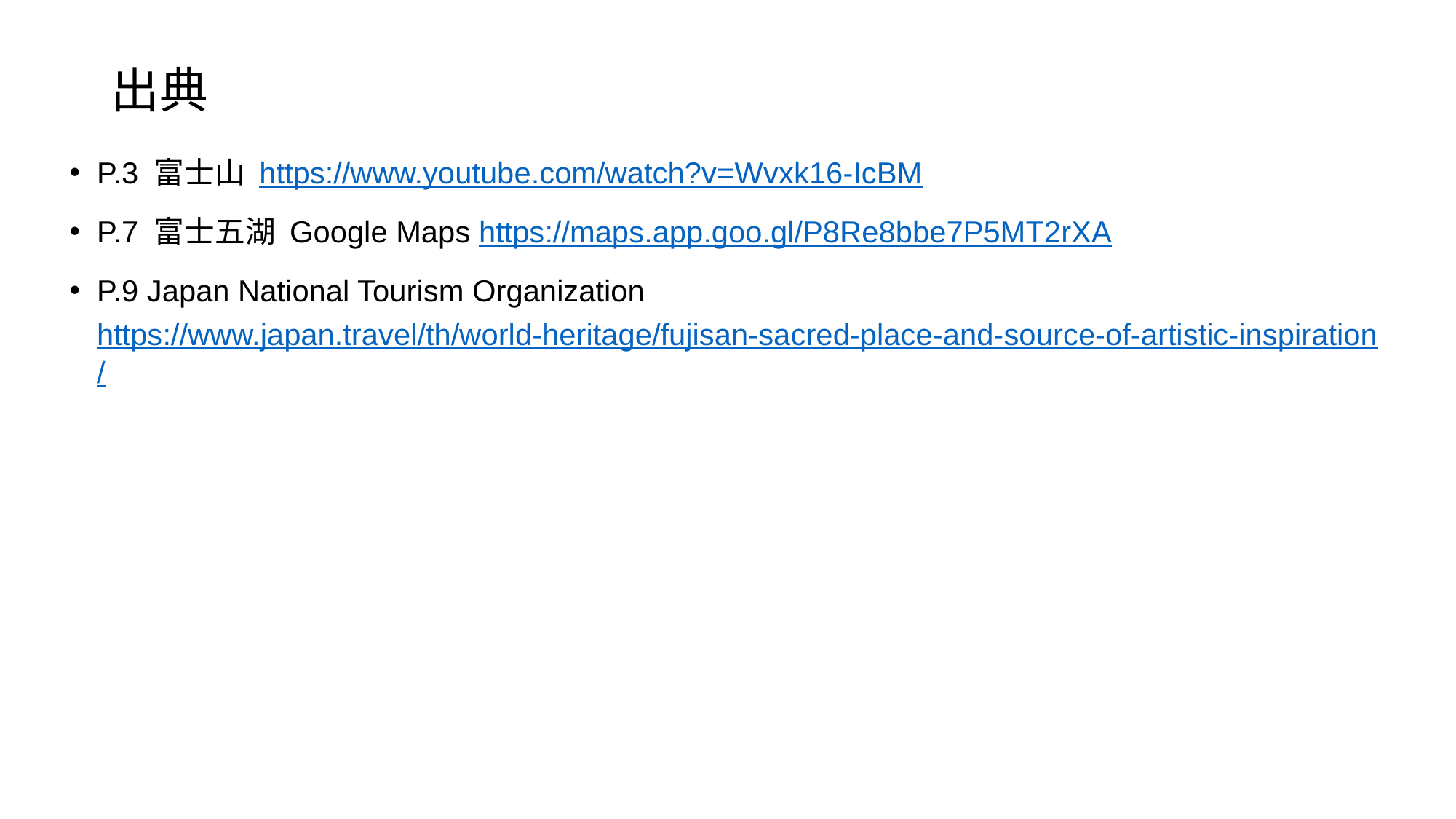

# 出典
P.3 富士山 https://www.youtube.com/watch?v=Wvxk16-IcBM
P.7 富士五湖 Google Maps https://maps.app.goo.gl/P8Re8bbe7P5MT2rXA
P.9 Japan National Tourism Organization https://www.japan.travel/th/world-heritage/fujisan-sacred-place-and-source-of-artistic-inspiration/